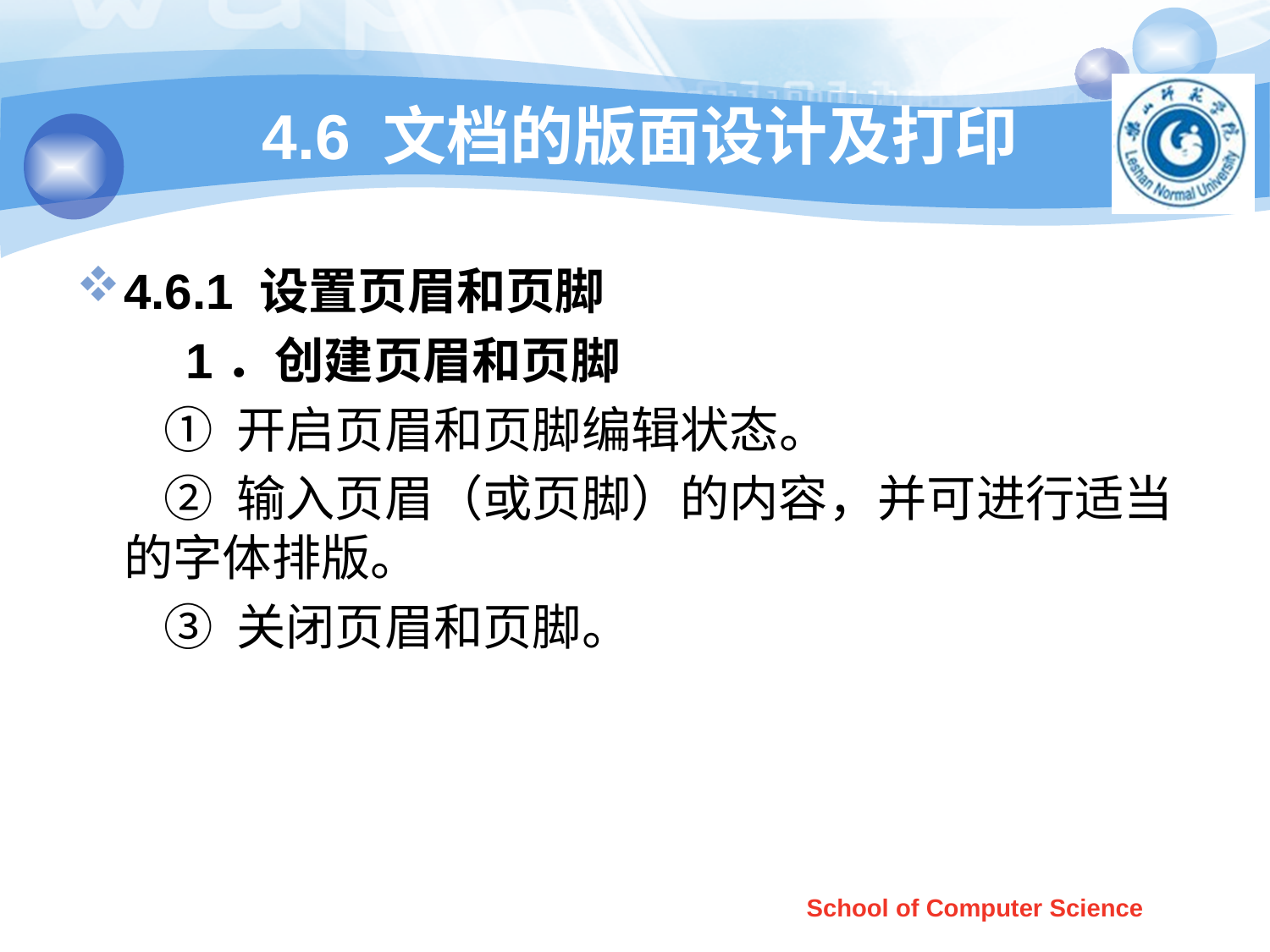

# 4.6 文档的版面设计及打印
4.6.1 设置页眉和页脚
        1．创建页眉和页脚
        ① 开启页眉和页脚编辑状态。
        ② 输入页眉（或页脚）的内容，并可进行适当的字体排版。
        ③ 关闭页眉和页脚。

School of Computer Science